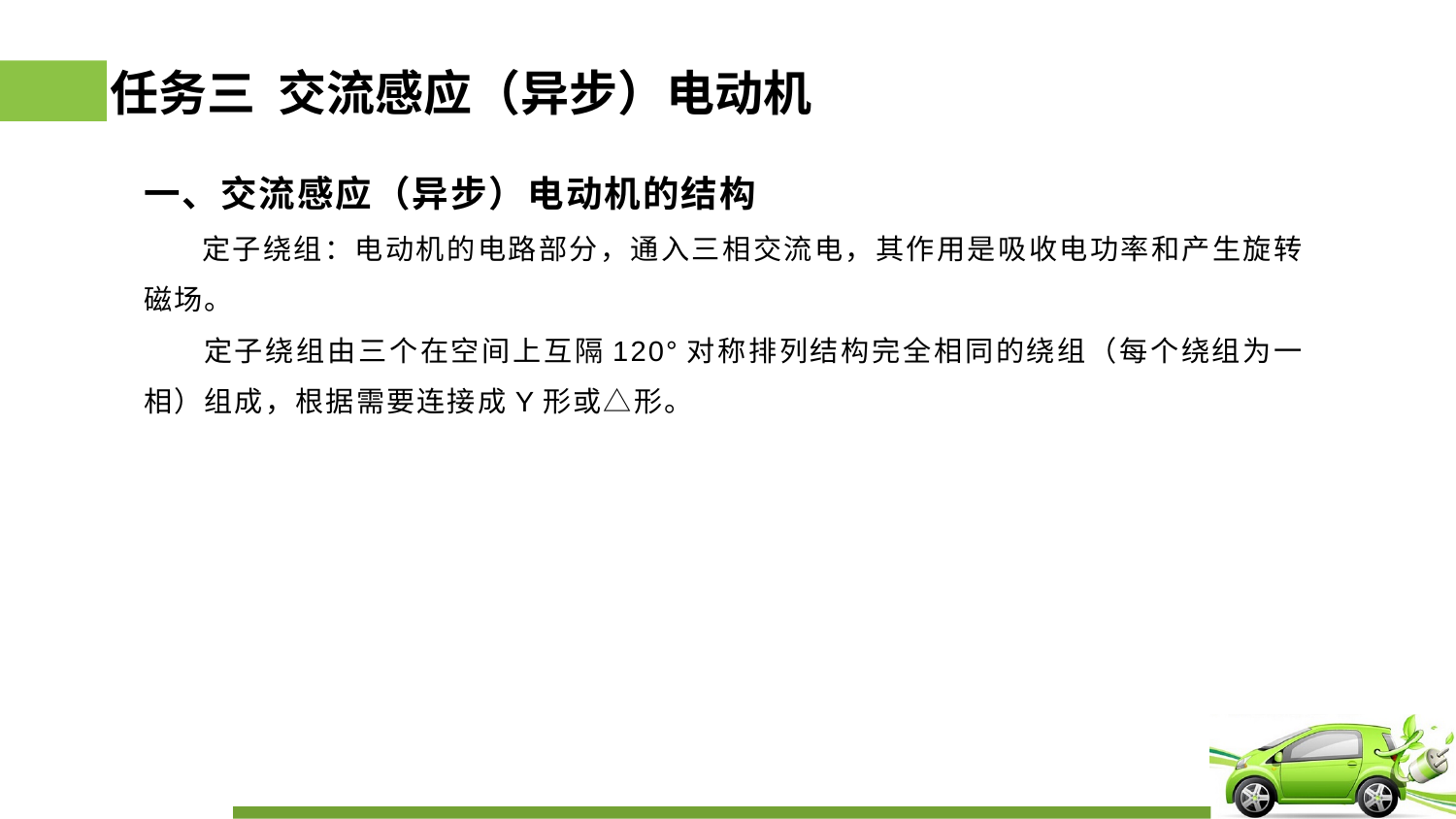

# 任务三  交流感应（异步）电动机
一、交流感应（异步）电动机的结构
      定子绕组：电动机的电路部分，通入三相交流电，其作用是吸收电功率和产生旋转磁场。
      定子绕组由三个在空间上互隔120°对称排列结构完全相同的绕组（每个绕组为一相）组成，根据需要连接成Y形或△形。